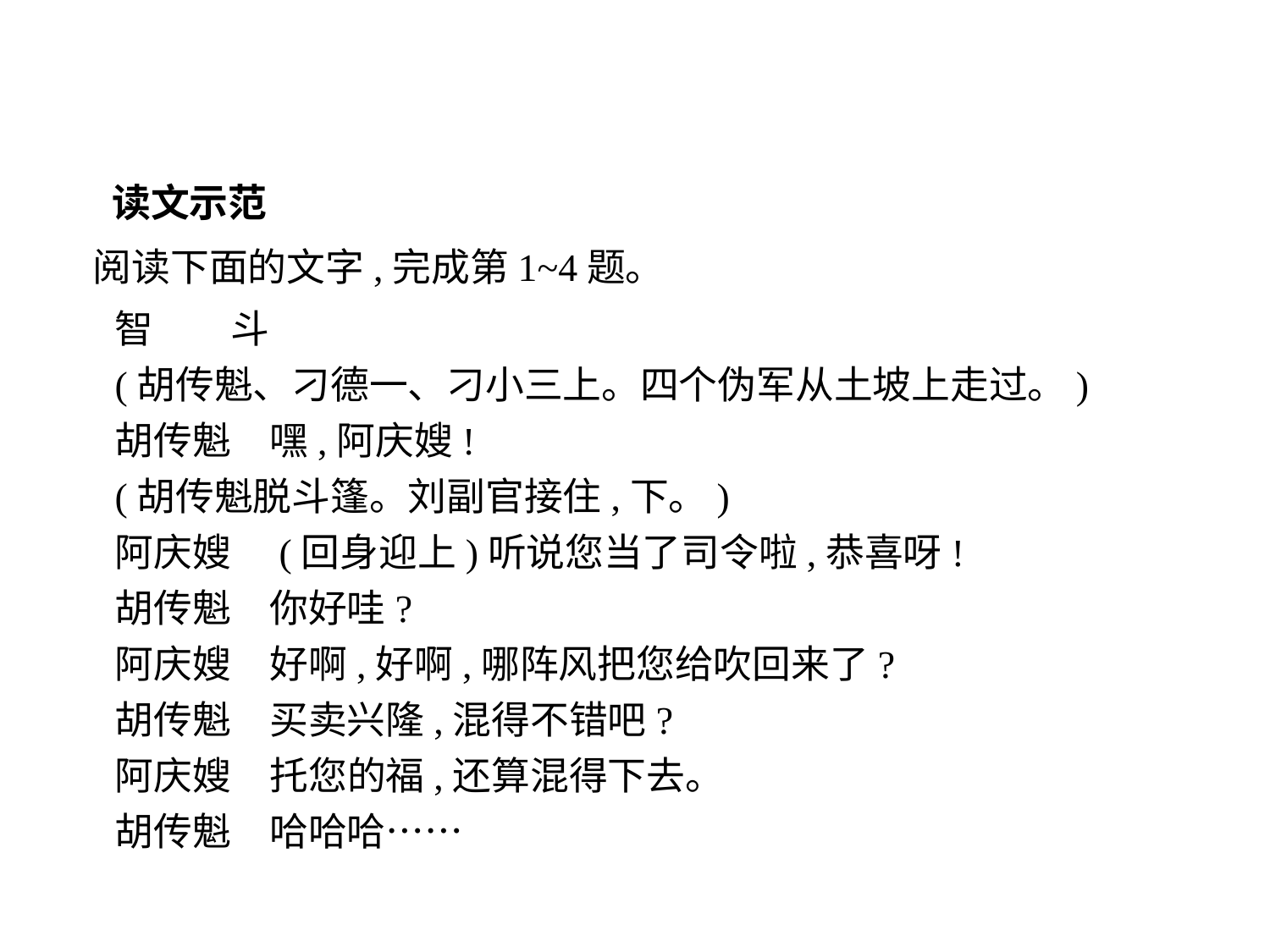

读文示范
阅读下面的文字,完成第1~4题。
智　　斗
(胡传魁、刁德一、刁小三上。四个伪军从土坡上走过。)
胡传魁　嘿,阿庆嫂!
(胡传魁脱斗篷。刘副官接住,下。)
阿庆嫂　(回身迎上)听说您当了司令啦,恭喜呀!
胡传魁　你好哇?
阿庆嫂　好啊,好啊,哪阵风把您给吹回来了?
胡传魁　买卖兴隆,混得不错吧?
阿庆嫂　托您的福,还算混得下去。
胡传魁　哈哈哈……
-7-